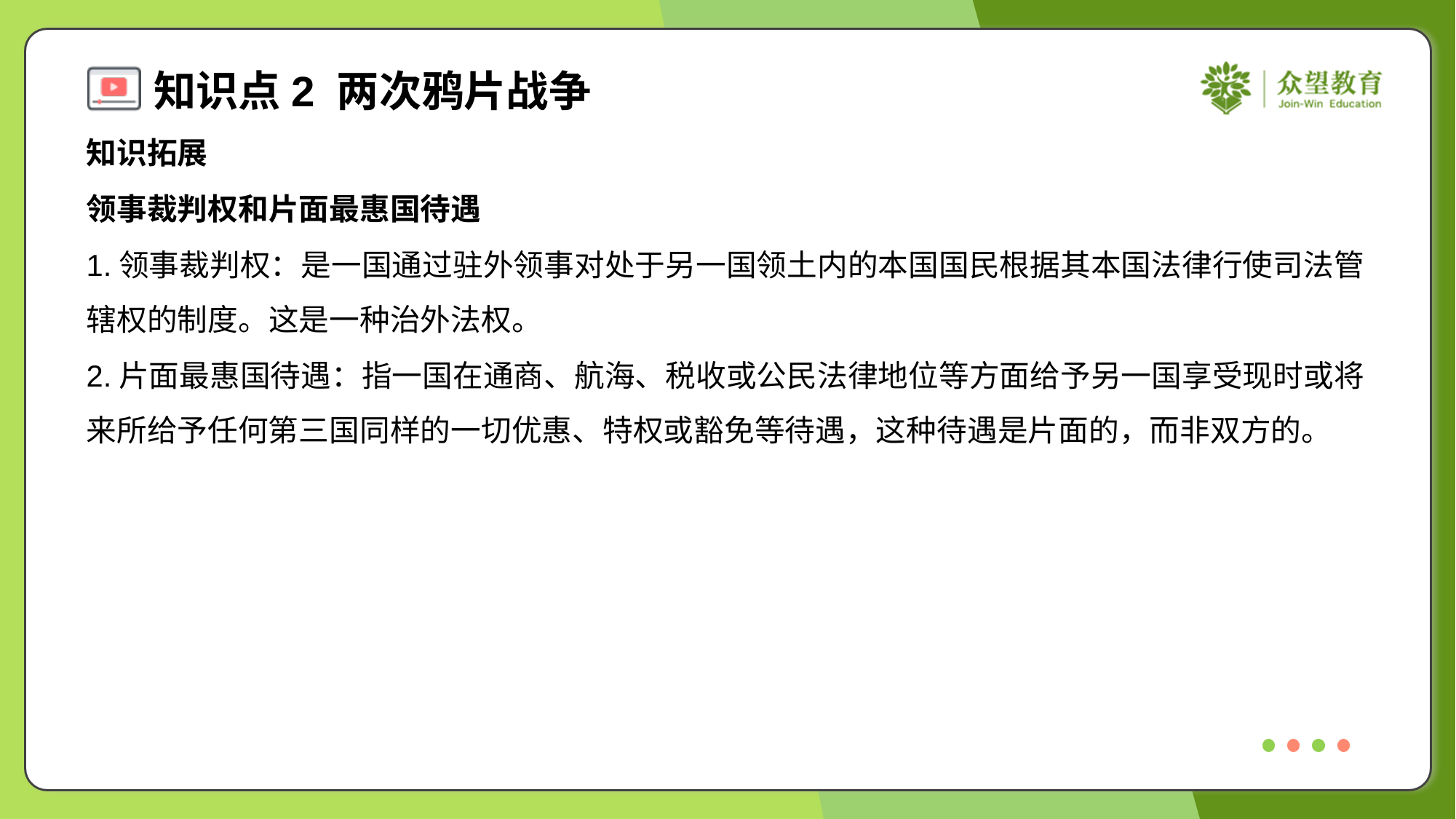

知识拓展
领事裁判权和片面最惠国待遇
1.领事裁判权：是一国通过驻外领事对处于另一国领土内的本国国民根据其本国法律行使司法管
辖权的制度。这是一种治外法权。
2.片面最惠国待遇：指一国在通商、航海、税收或公民法律地位等方面给予另一国享受现时或将
来所给予任何第三国同样的一切优惠、特权或豁免等待遇，这种待遇是片面的，而非双方的。